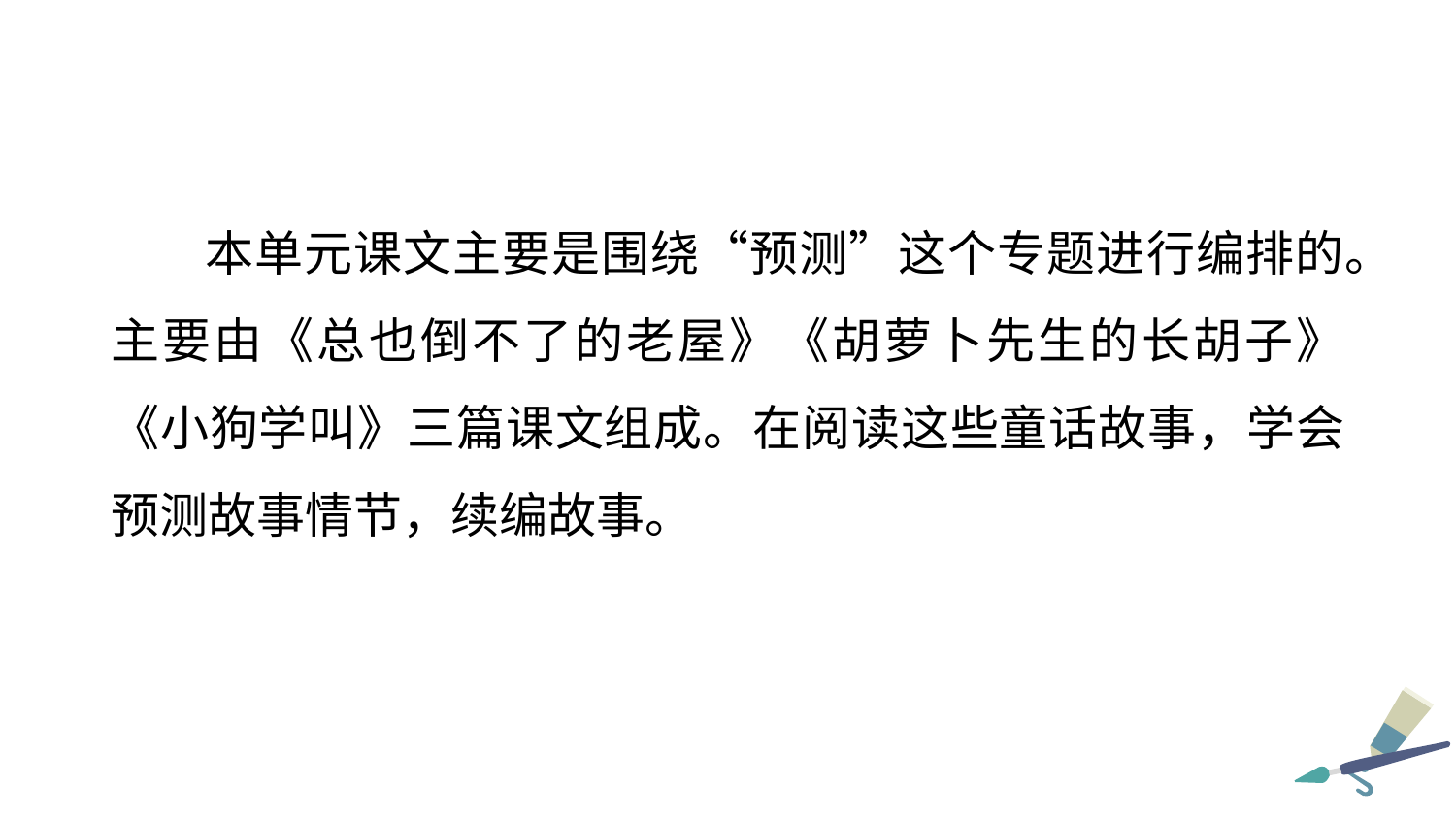

本单元课文主要是围绕“预测”这个专题进行编排的。主要由《总也倒不了的老屋》《胡萝卜先生的长胡子》《小狗学叫》三篇课文组成。在阅读这些童话故事，学会预测故事情节，续编故事。